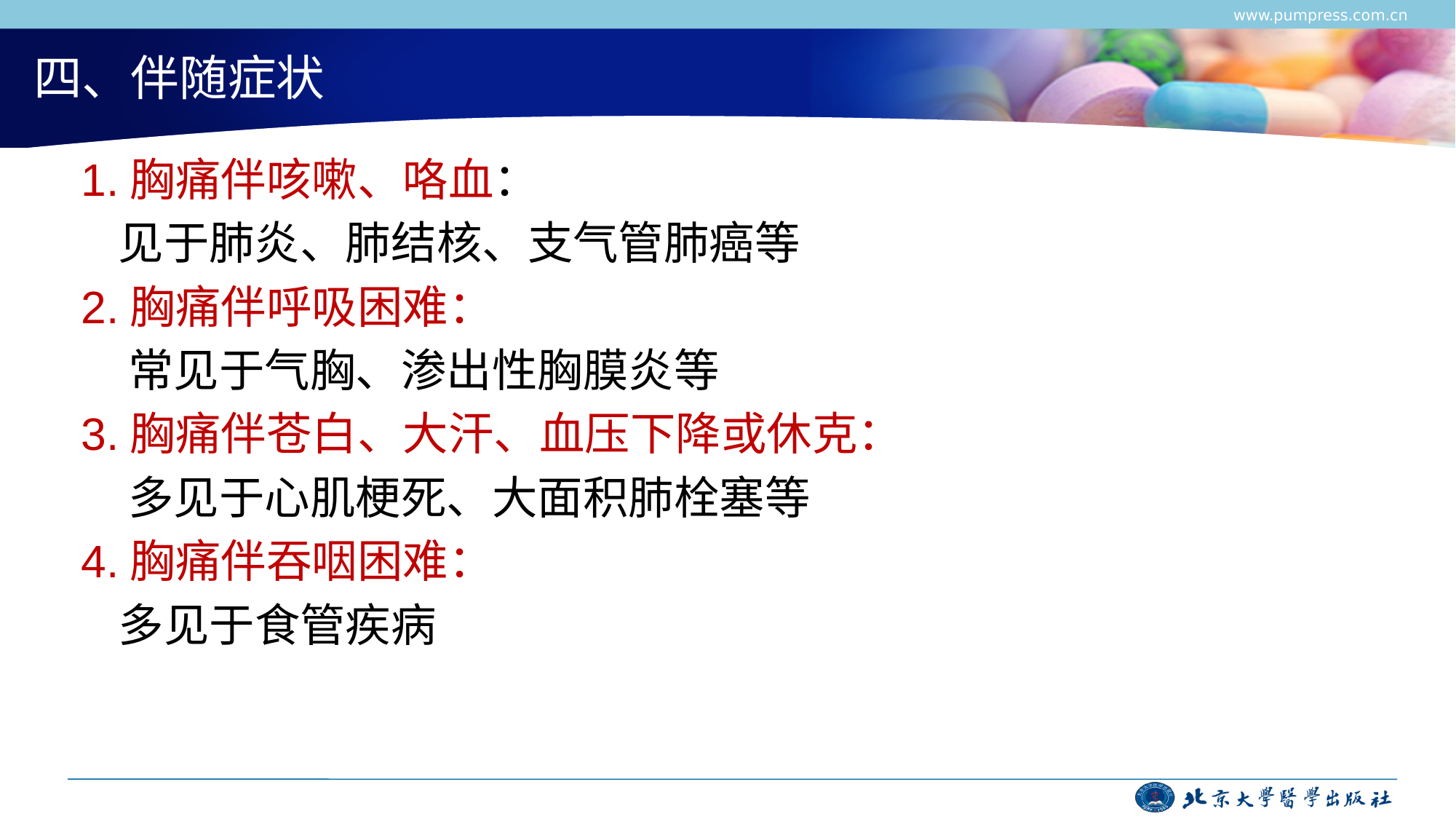

www.pumpress.com.cn
# 四、伴随症状
  1.胸痛伴咳嗽、咯血：
     见于肺炎、肺结核、支气管肺癌等
  2.胸痛伴呼吸困难：
      常见于气胸、渗出性胸膜炎等
  3.胸痛伴苍白、大汗、血压下降或休克：
      多见于心肌梗死、大面积肺栓塞等
  4.胸痛伴吞咽困难：
     多见于食管疾病